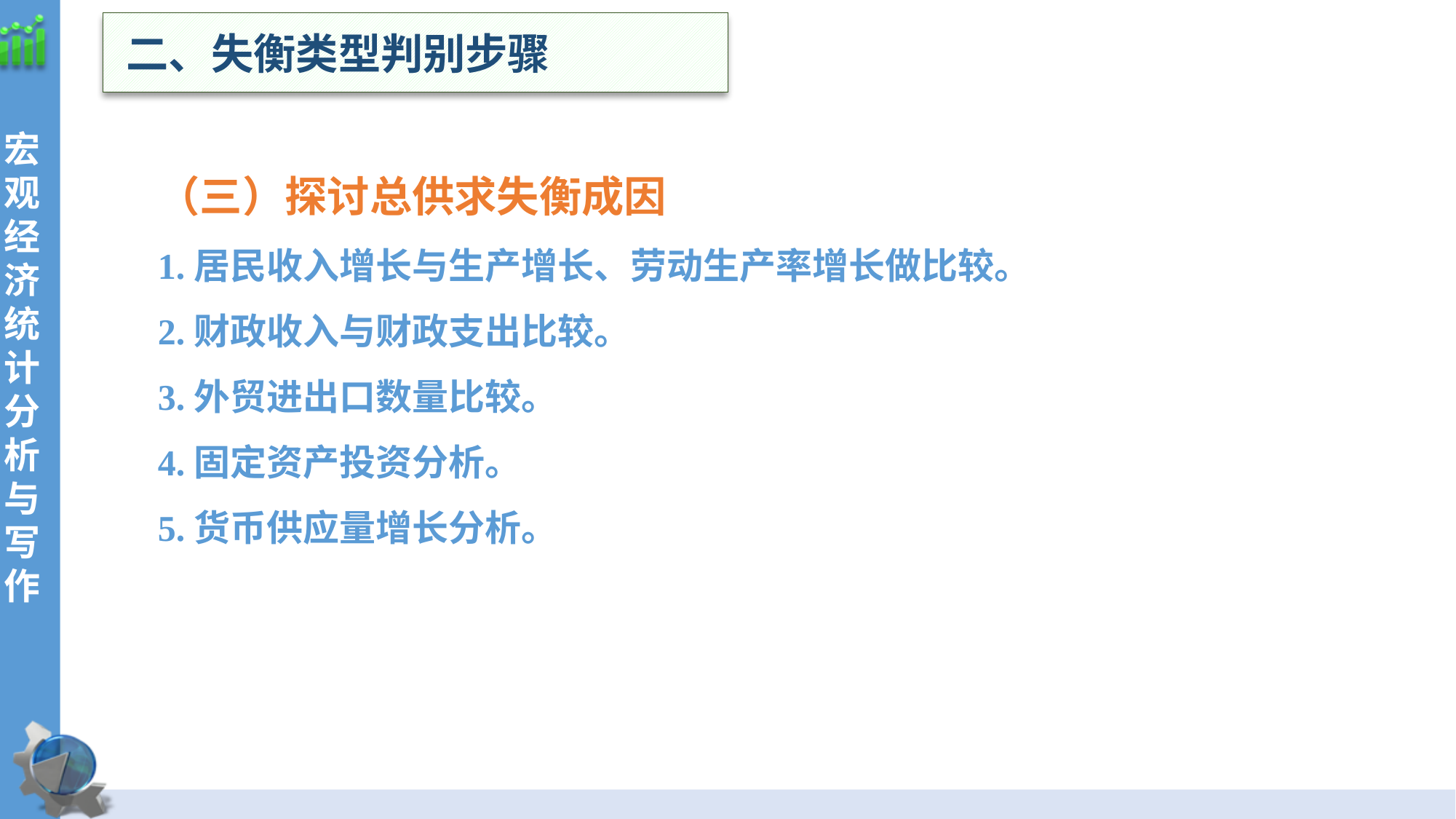

二、失衡类型判别步骤
（三）探讨总供求失衡成因
1.居民收入增长与生产增长、劳动生产率增长做比较。
2.财政收入与财政支出比较。
3.外贸进出口数量比较。
4.固定资产投资分析。
5.货币供应量增长分析。